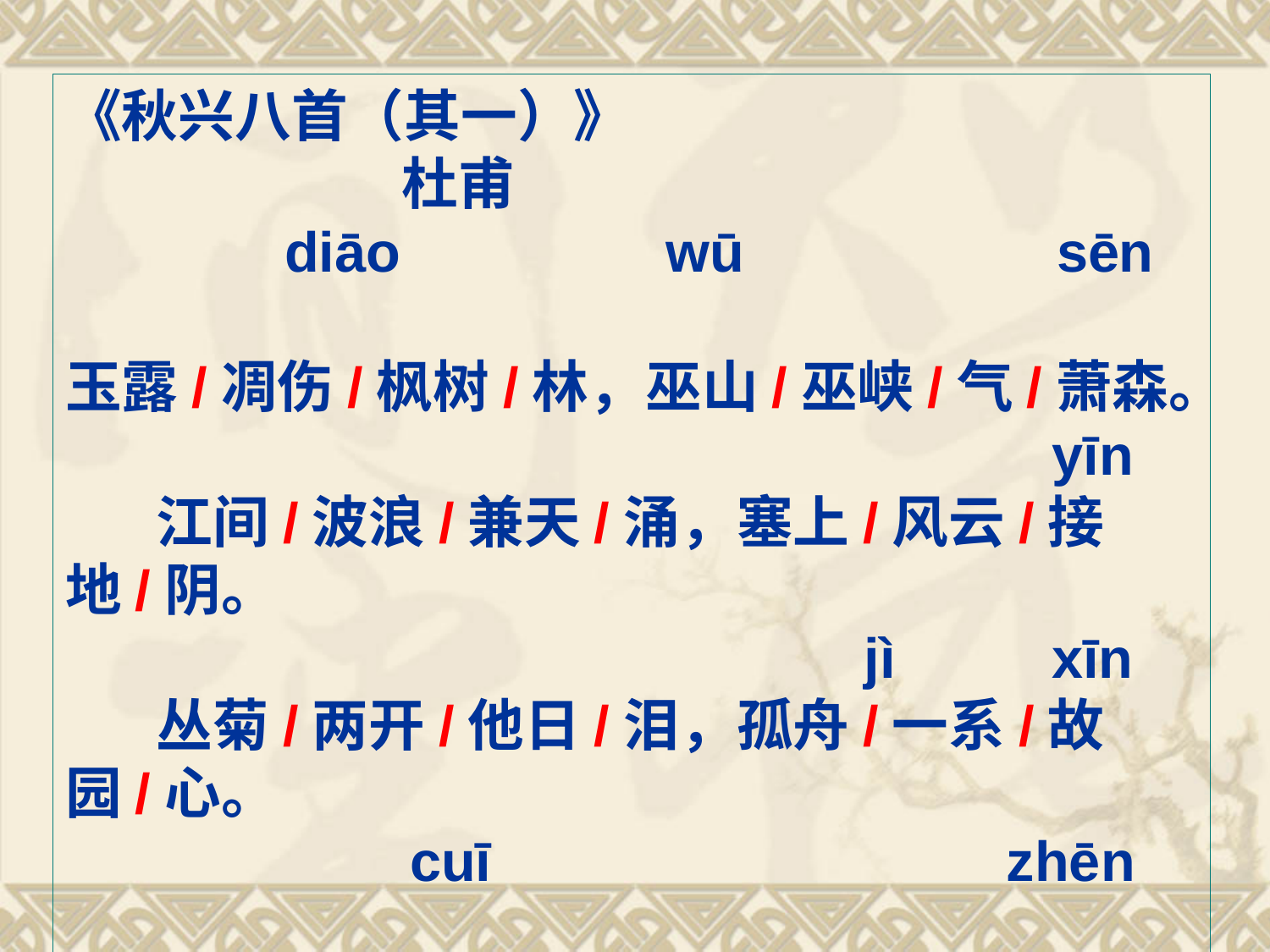

《秋兴八首（其一）》
                         杜甫
              diāo                 wū                    sēn
      玉露/凋伤/枫树/林，巫山/巫峡/气/萧森。
                                                               yīn
      江间/波浪/兼天/涌，塞上/风云/接地/阴。
                                                   jì          xīn
      丛菊/两开/他日/泪，孤舟/一系/故园/心。
                      cuī                                 zhēn
      寒衣/处处/催/刀尺，白帝/城高/急/暮砧。